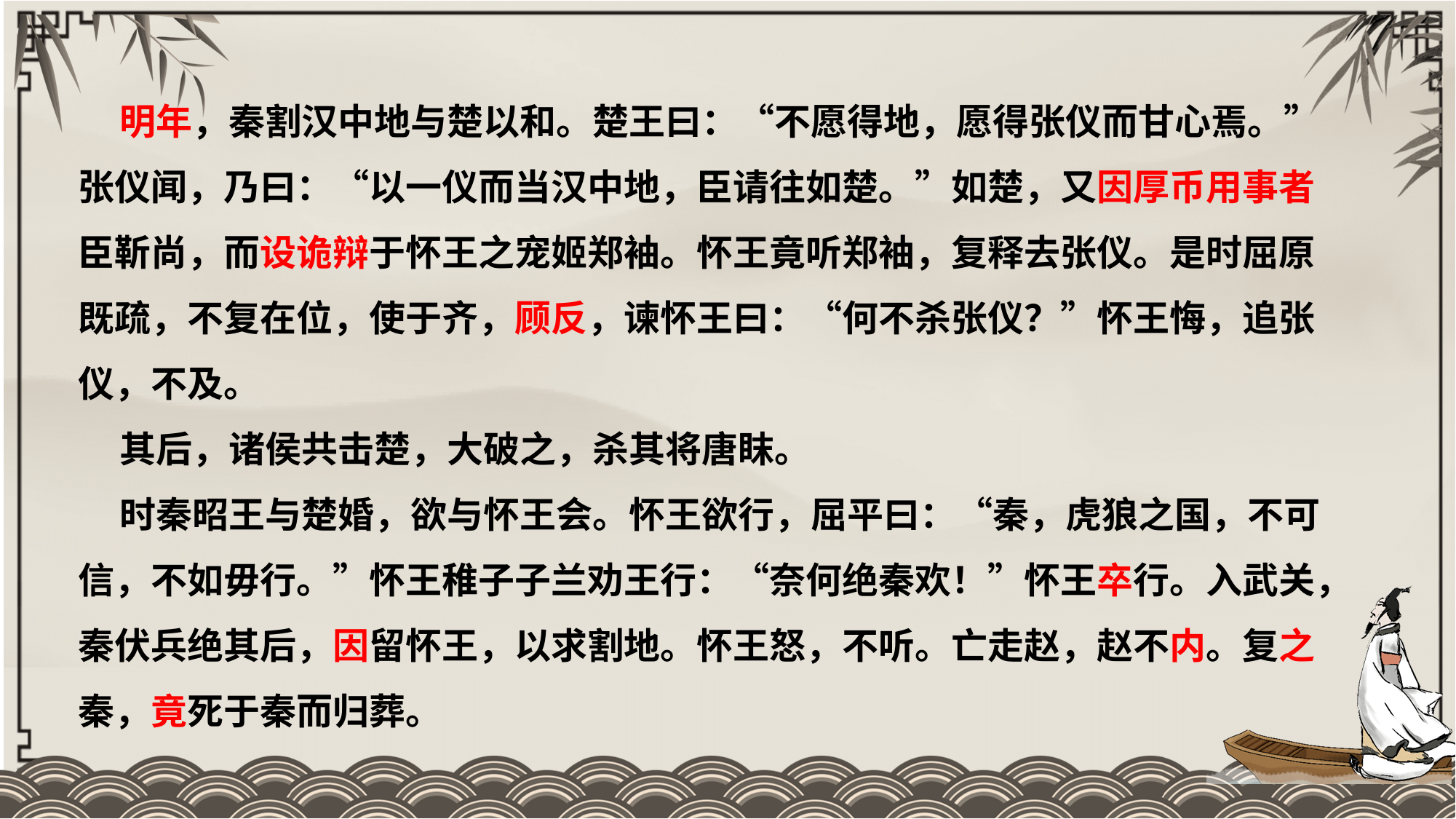

明年，秦割汉中地与楚以和。楚王曰：“不愿得地，愿得张仪而甘心焉。”张仪闻，乃曰：“以一仪而当汉中地，臣请往如楚。”如楚，又因厚币用事者臣靳尚，而设诡辩于怀王之宠姬郑袖。怀王竟听郑袖，复释去张仪。是时屈原既疏，不复在位，使于齐，顾反，谏怀王曰：“何不杀张仪？”怀王悔，追张仪，不及。
    其后，诸侯共击楚，大破之，杀其将唐眜。
    时秦昭王与楚婚，欲与怀王会。怀王欲行，屈平曰：“秦，虎狼之国，不可信，不如毋行。”怀王稚子子兰劝王行：“奈何绝秦欢！”怀王卒行。入武关，秦伏兵绝其后，因留怀王，以求割地。怀王怒，不听。亡走赵，赵不内。复之秦，竟死于秦而归葬。